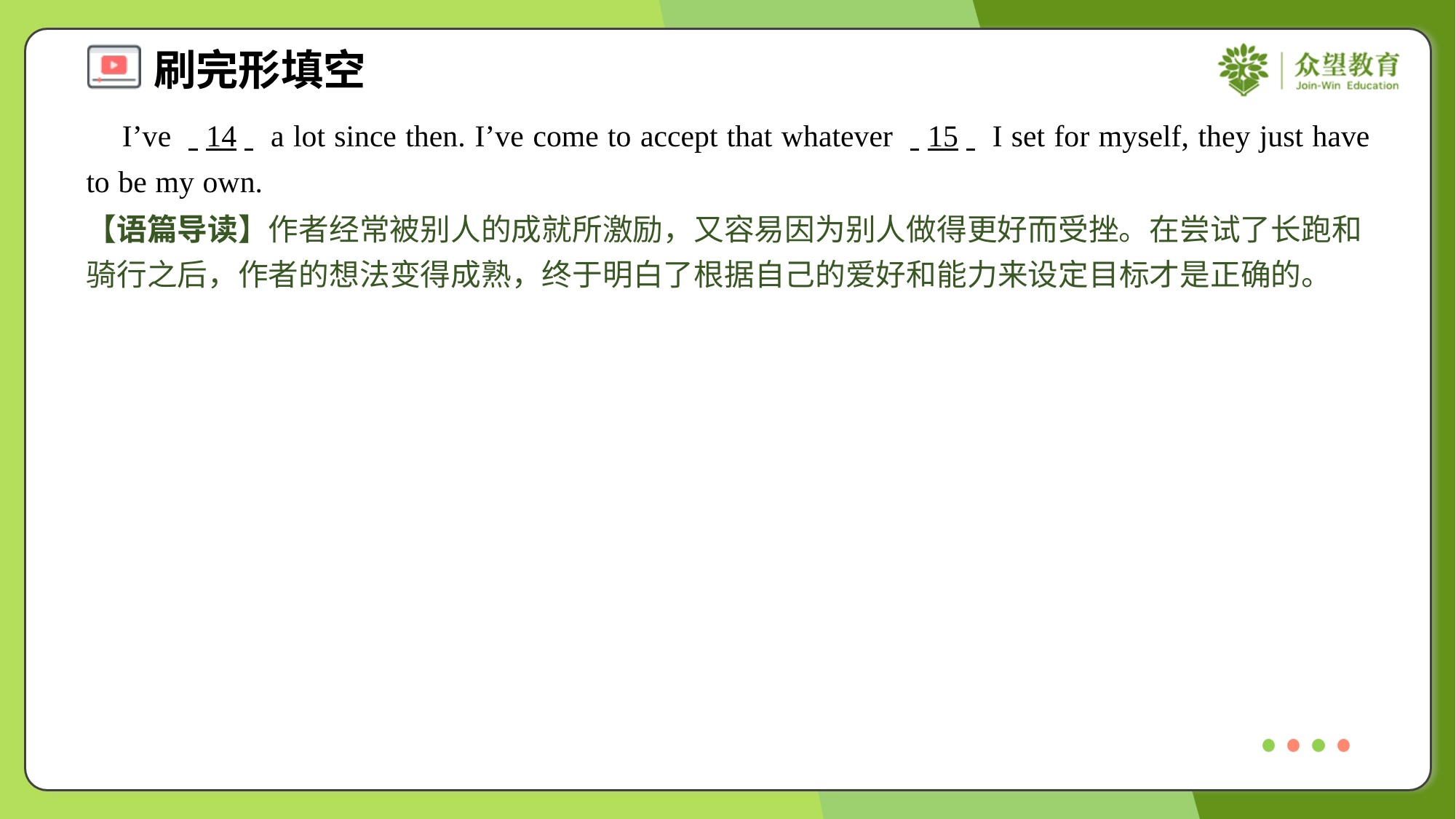

I’ve . .14. . a lot since then. I’ve come to accept that whatever . .15. . I set for myself, they just have to be my own.
【语篇导读】作者经常被别人的成就所激励，又容易因为别人做得更好而受挫。在尝试了长跑和骑行之后，作者的想法变得成熟，终于明白了根据自己的爱好和能力来设定目标才是正确的。